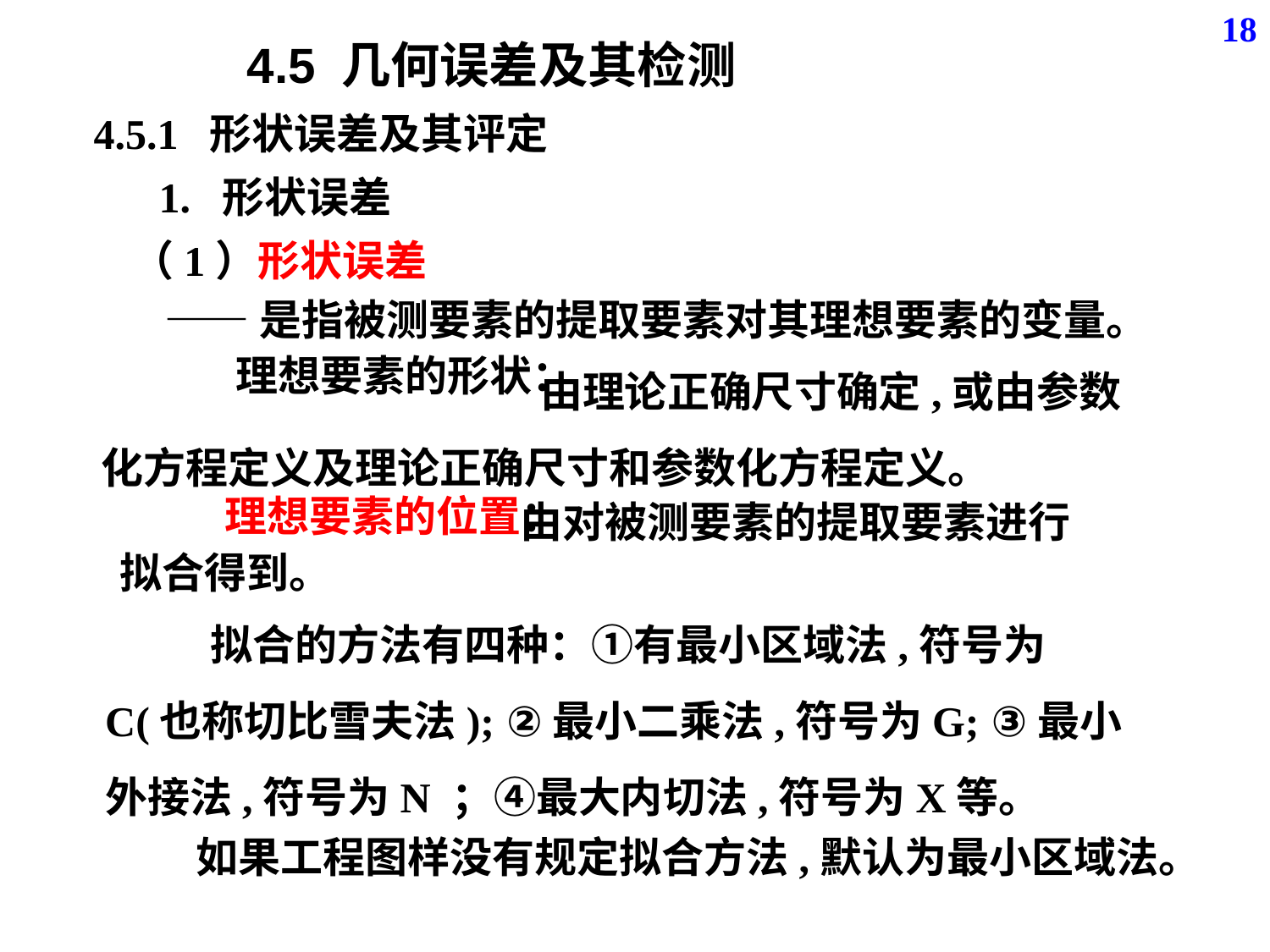

18
4.5 几何误差及其检测
4.5.1  形状误差及其评定
1.  形状误差
（1）形状误差
——是指被测要素的提取要素对其理想要素的变量。
                                             由理论正确尺寸确定,或由参数化方程定义及理论正确尺寸和参数化方程定义。
理想要素的形状：
理想要素的位置：
                                         由对被测要素的提取要素进行
拟合得到。
          拟合的方法有四种：①有最小区域法,符号为C(也称切比雪夫法); ②最小二乘法,符号为G; ③最小外接法,符号为N ；④最大内切法,符号为X等。
如果工程图样没有规定拟合方法,默认为最小区域法。